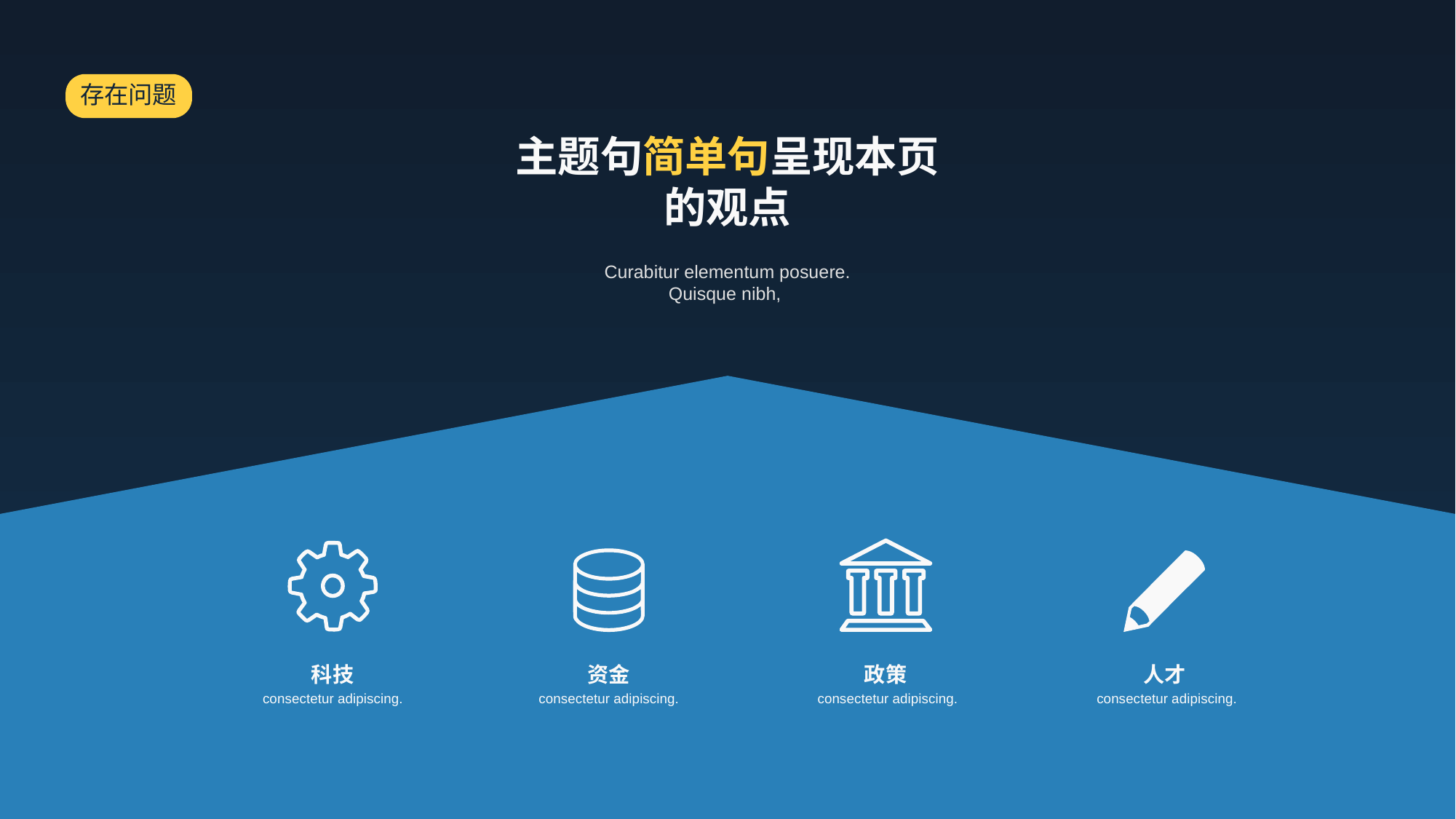

存在问题

主题句简单句呈现本页的观点
Curabitur elementum posuere. Quisque nibh,

政策
 consectetur adipiscing.

科技
consectetur adipiscing.

资金
consectetur adipiscing.

人才
 consectetur adipiscing.